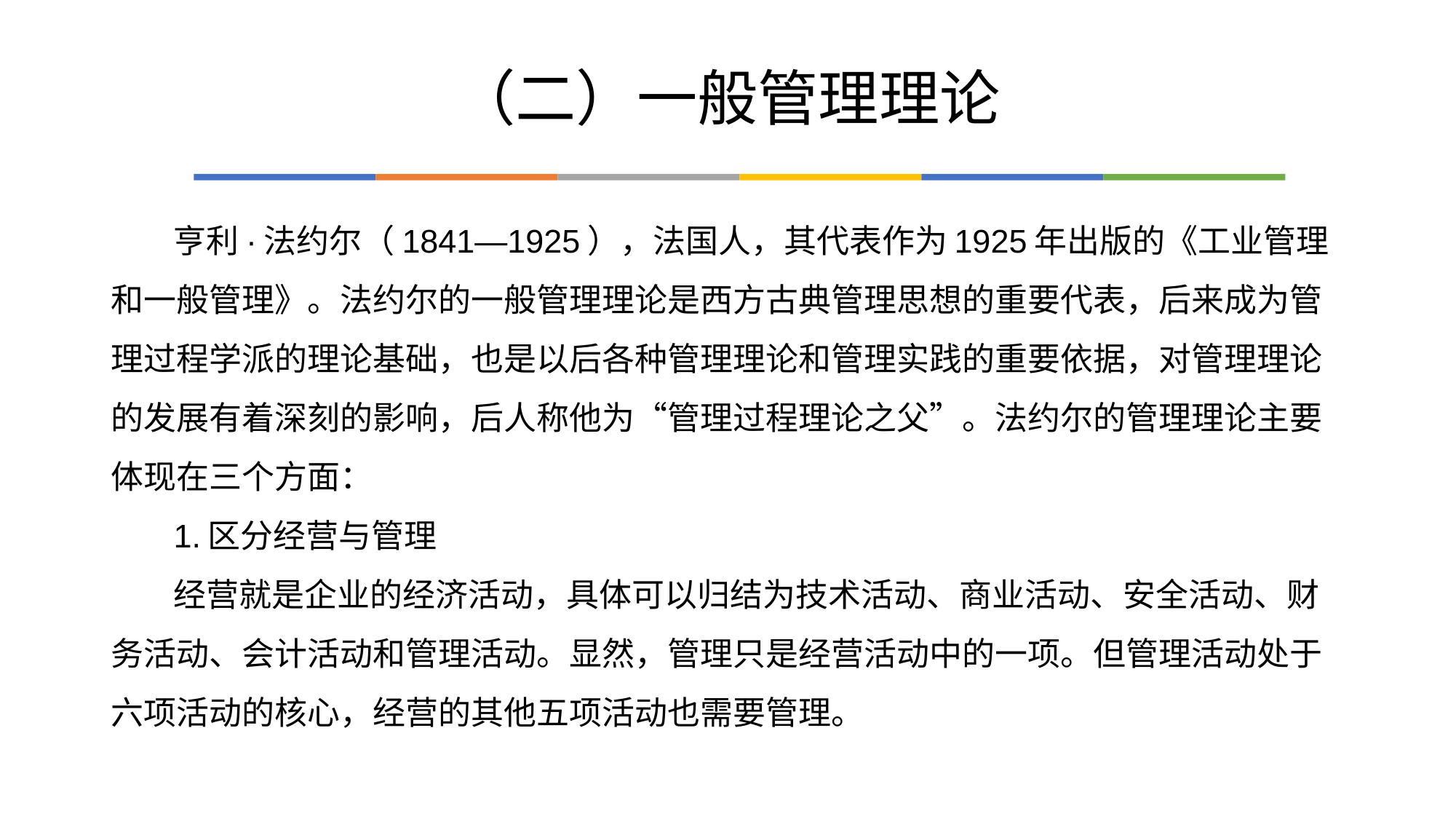

# （二）一般管理理论
亨利·法约尔（1841—1925），法国人，其代表作为1925年出版的《工业管理和一般管理》。法约尔的一般管理理论是西方古典管理思想的重要代表，后来成为管理过程学派的理论基础，也是以后各种管理理论和管理实践的重要依据，对管理理论的发展有着深刻的影响，后人称他为“管理过程理论之父”。法约尔的管理理论主要体现在三个方面：
1.区分经营与管理
经营就是企业的经济活动，具体可以归结为技术活动、商业活动、安全活动、财务活动、会计活动和管理活动。显然，管理只是经营活动中的一项。但管理活动处于六项活动的核心，经营的其他五项活动也需要管理。